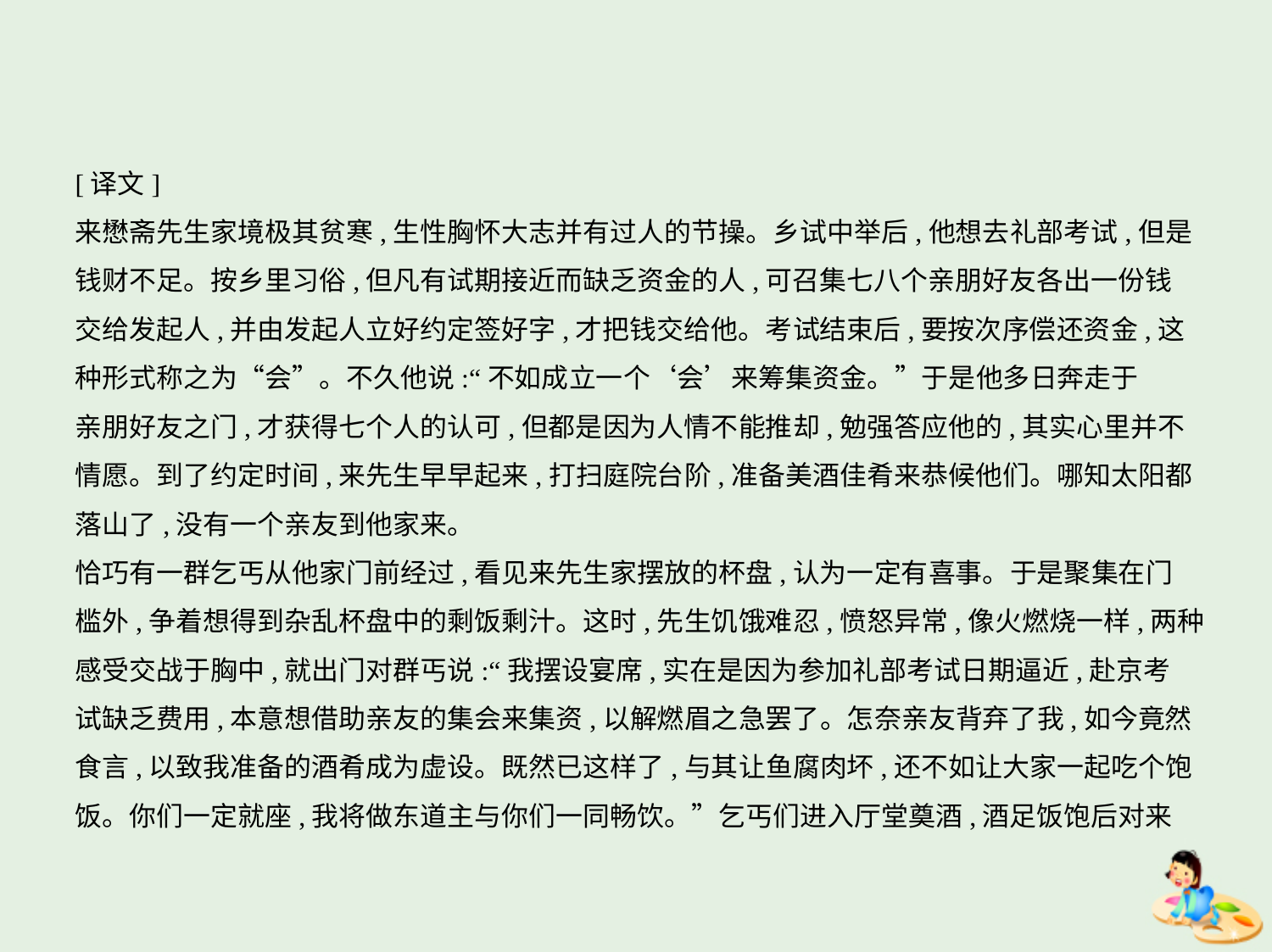

[译文]
来懋斋先生家境极其贫寒,生性胸怀大志并有过人的节操。乡试中举后,他想去礼部考试,但是
钱财不足。按乡里习俗,但凡有试期接近而缺乏资金的人,可召集七八个亲朋好友各出一份钱
交给发起人,并由发起人立好约定签好字,才把钱交给他。考试结束后,要按次序偿还资金,这
种形式称之为“会”。不久他说:“不如成立一个‘会’来筹集资金。”于是他多日奔走于
亲朋好友之门,才获得七个人的认可,但都是因为人情不能推却,勉强答应他的,其实心里并不
情愿。到了约定时间,来先生早早起来,打扫庭院台阶,准备美酒佳肴来恭候他们。哪知太阳都
落山了,没有一个亲友到他家来。
恰巧有一群乞丐从他家门前经过,看见来先生家摆放的杯盘,认为一定有喜事。于是聚集在门
槛外,争着想得到杂乱杯盘中的剩饭剩汁。这时,先生饥饿难忍,愤怒异常,像火燃烧一样,两种
感受交战于胸中,就出门对群丐说:“我摆设宴席,实在是因为参加礼部考试日期逼近,赴京考
试缺乏费用,本意想借助亲友的集会来集资,以解燃眉之急罢了。怎奈亲友背弃了我,如今竟然
食言,以致我准备的酒肴成为虚设。既然已这样了,与其让鱼腐肉坏,还不如让大家一起吃个饱
饭。你们一定就座,我将做东道主与你们一同畅饮。”乞丐们进入厅堂奠酒,酒足饭饱后对来